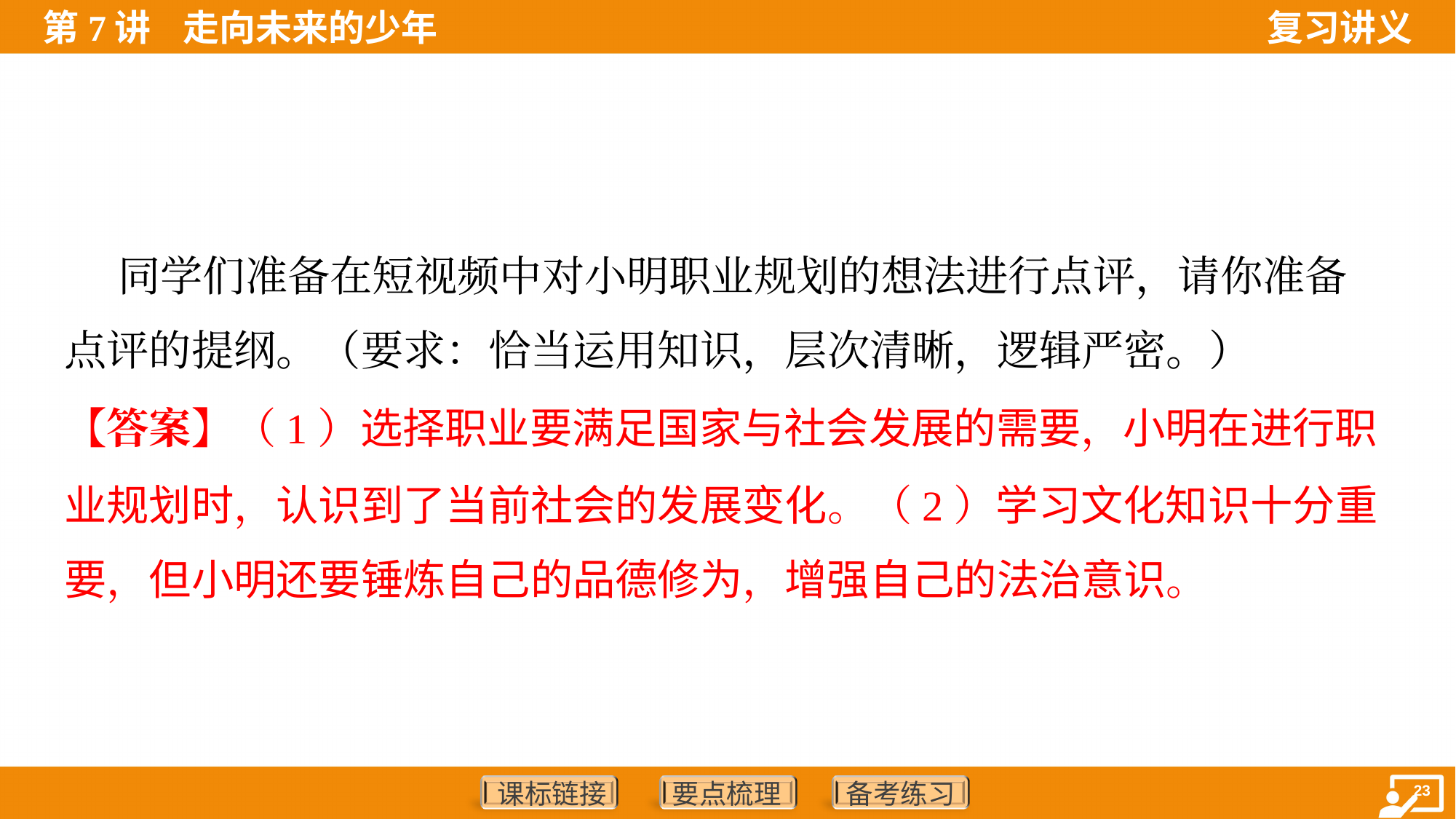

同学们准备在短视频中对小明职业规划的想法进行点评，请你准备
点评的提纲。（要求：恰当运用知识，层次清晰，逻辑严密。）
【答案】（1）选择职业要满足国家与社会发展的需要，小明在进行职
业规划时，认识到了当前社会的发展变化。（2）学习文化知识十分重
要，但小明还要锤炼自己的品德修为，增强自己的法治意识。